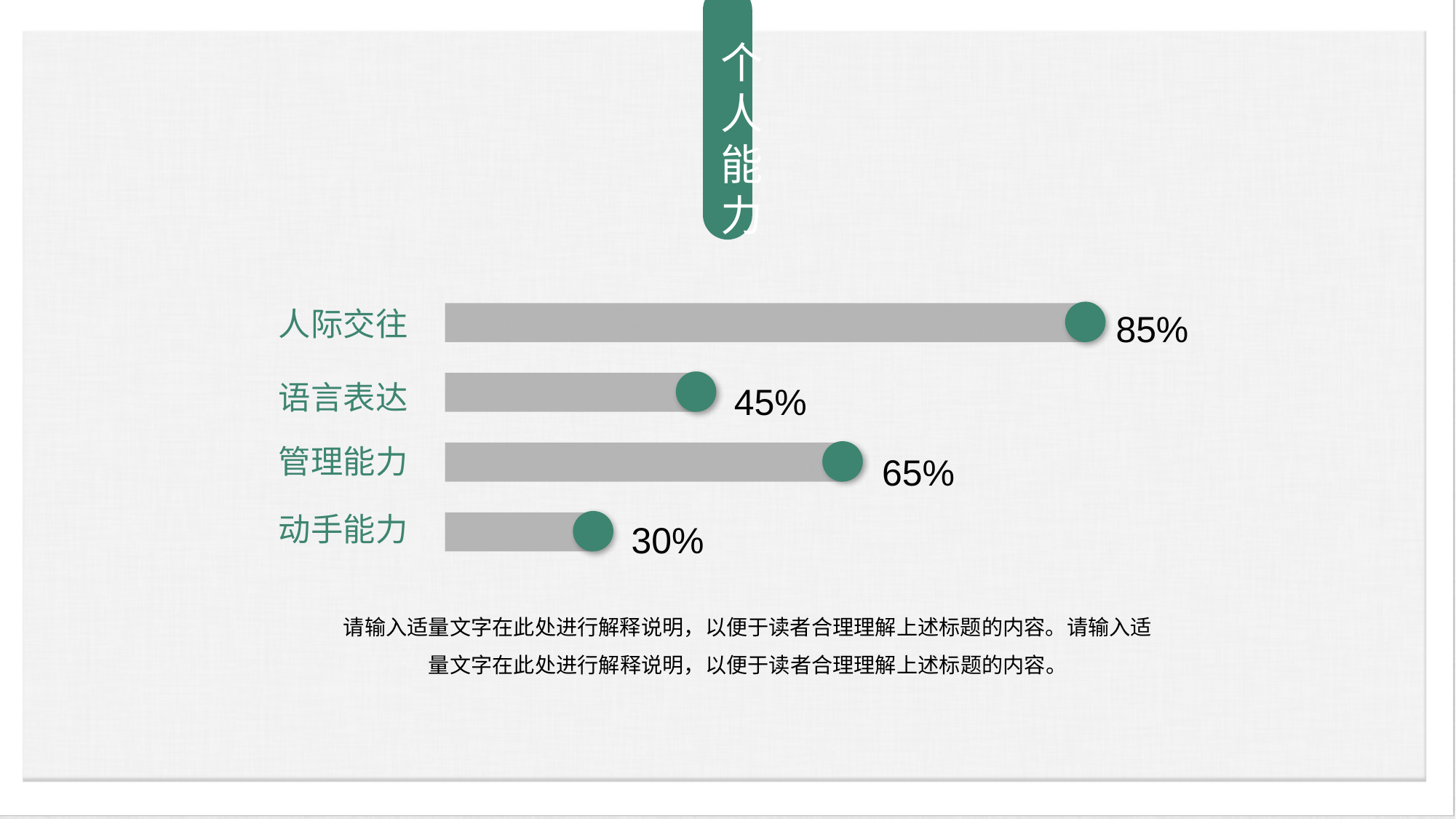

个人能力
85%
人际交往

45%
语言表达

65%
管理能力

30%
动手能力

请输入适量文字在此处进行解释说明，以便于读者合理理解上述标题的内容。请输入适量文字在此处进行解释说明，以便于读者合理理解上述标题的内容。